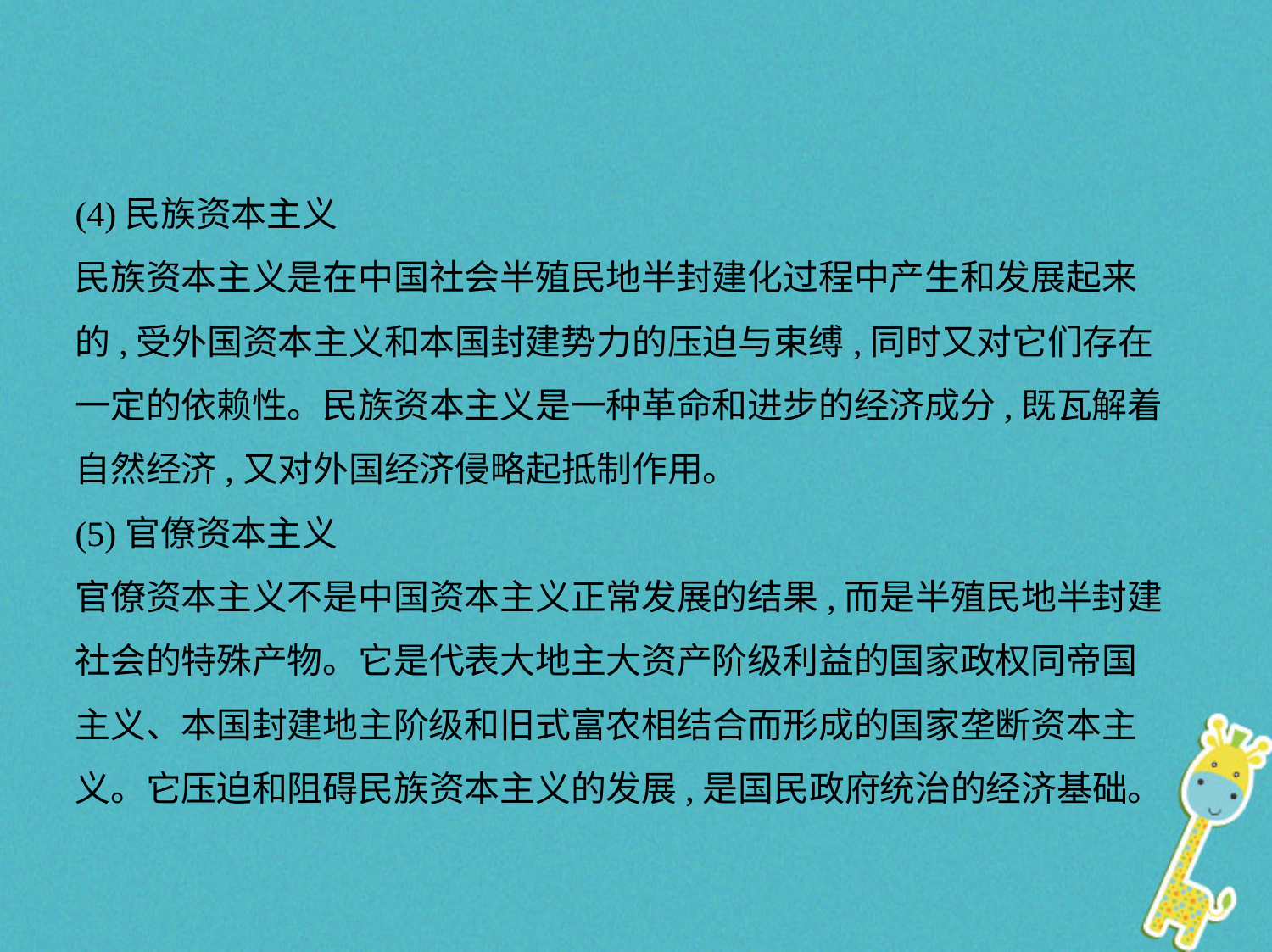

(4)民族资本主义
民族资本主义是在中国社会半殖民地半封建化过程中产生和发展起来
的,受外国资本主义和本国封建势力的压迫与束缚,同时又对它们存在
一定的依赖性。民族资本主义是一种革命和进步的经济成分,既瓦解着
自然经济,又对外国经济侵略起抵制作用。
(5)官僚资本主义
官僚资本主义不是中国资本主义正常发展的结果,而是半殖民地半封建
社会的特殊产物。它是代表大地主大资产阶级利益的国家政权同帝国
主义、本国封建地主阶级和旧式富农相结合而形成的国家垄断资本主
义。它压迫和阻碍民族资本主义的发展,是国民政府统治的经济基础。